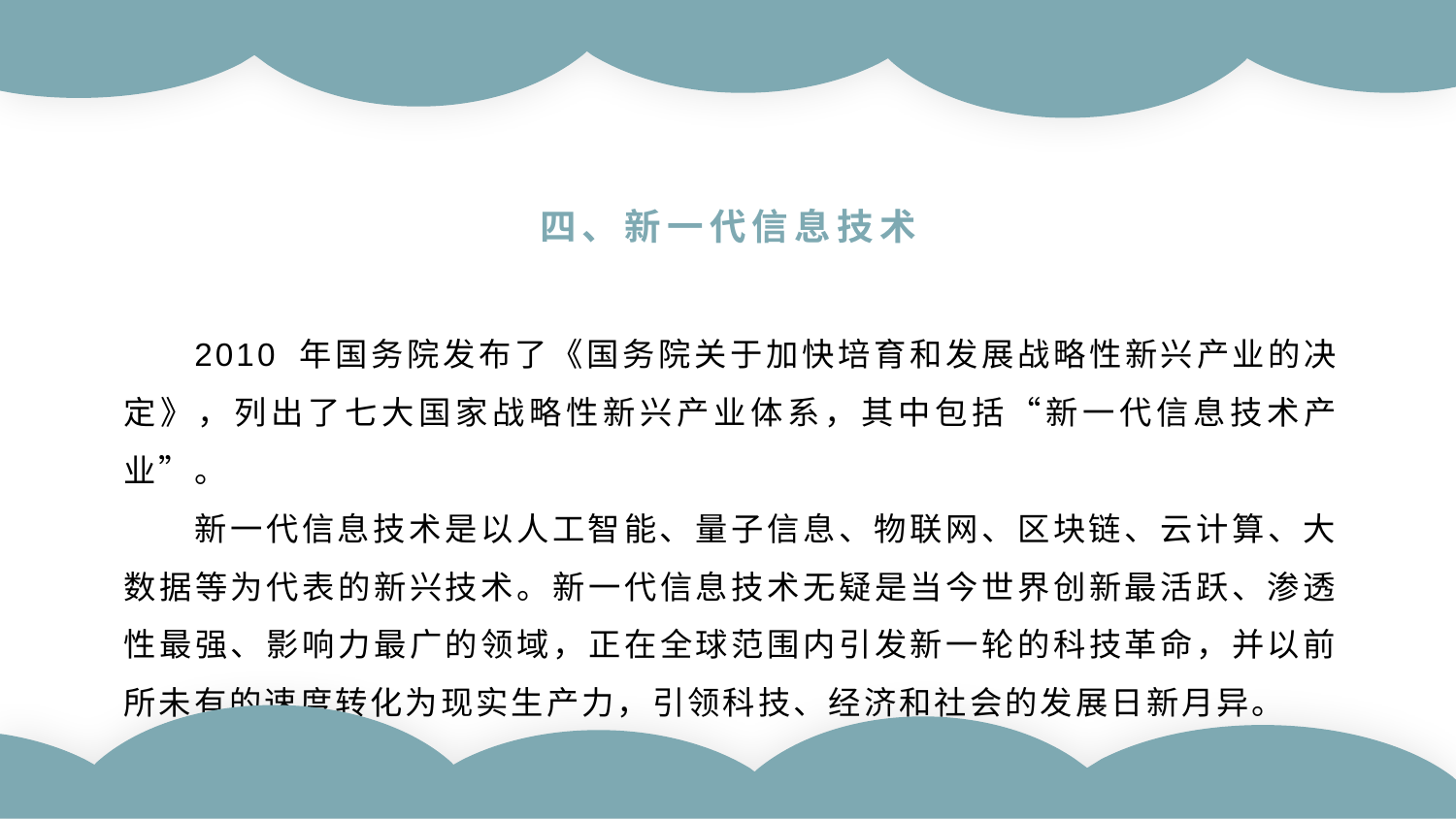

四、新一代信息技术
2010 年国务院发布了《国务院关于加快培育和发展战略性新兴产业的决定》，列出了七大国家战略性新兴产业体系，其中包括“新一代信息技术产业”。
新一代信息技术是以人工智能、量子信息、物联网、区块链、云计算、大数据等为代表的新兴技术。新一代信息技术无疑是当今世界创新最活跃、渗透性最强、影响力最广的领域，正在全球范围内引发新一轮的科技革命，并以前所未有的速度转化为现实生产力，引领科技、经济和社会的发展日新月异。